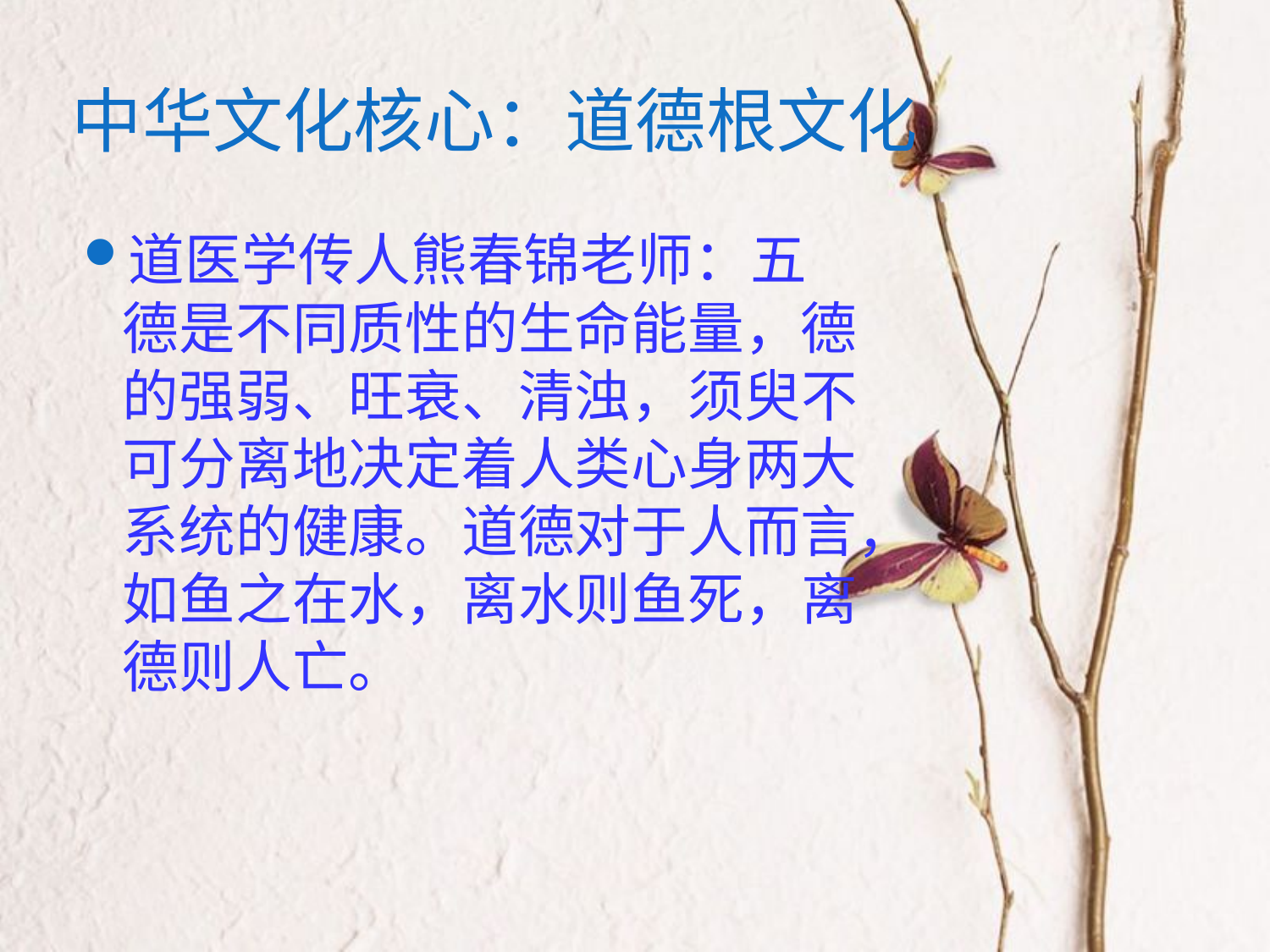

# 中华文化核心：道德根文化
道医学传人熊春锦老师：五德是不同质性的生命能量，德的强弱、旺衰、清浊，须臾不可分离地决定着人类心身两大系统的健康。道德对于人而言，如鱼之在水，离水则鱼死，离德则人亡。